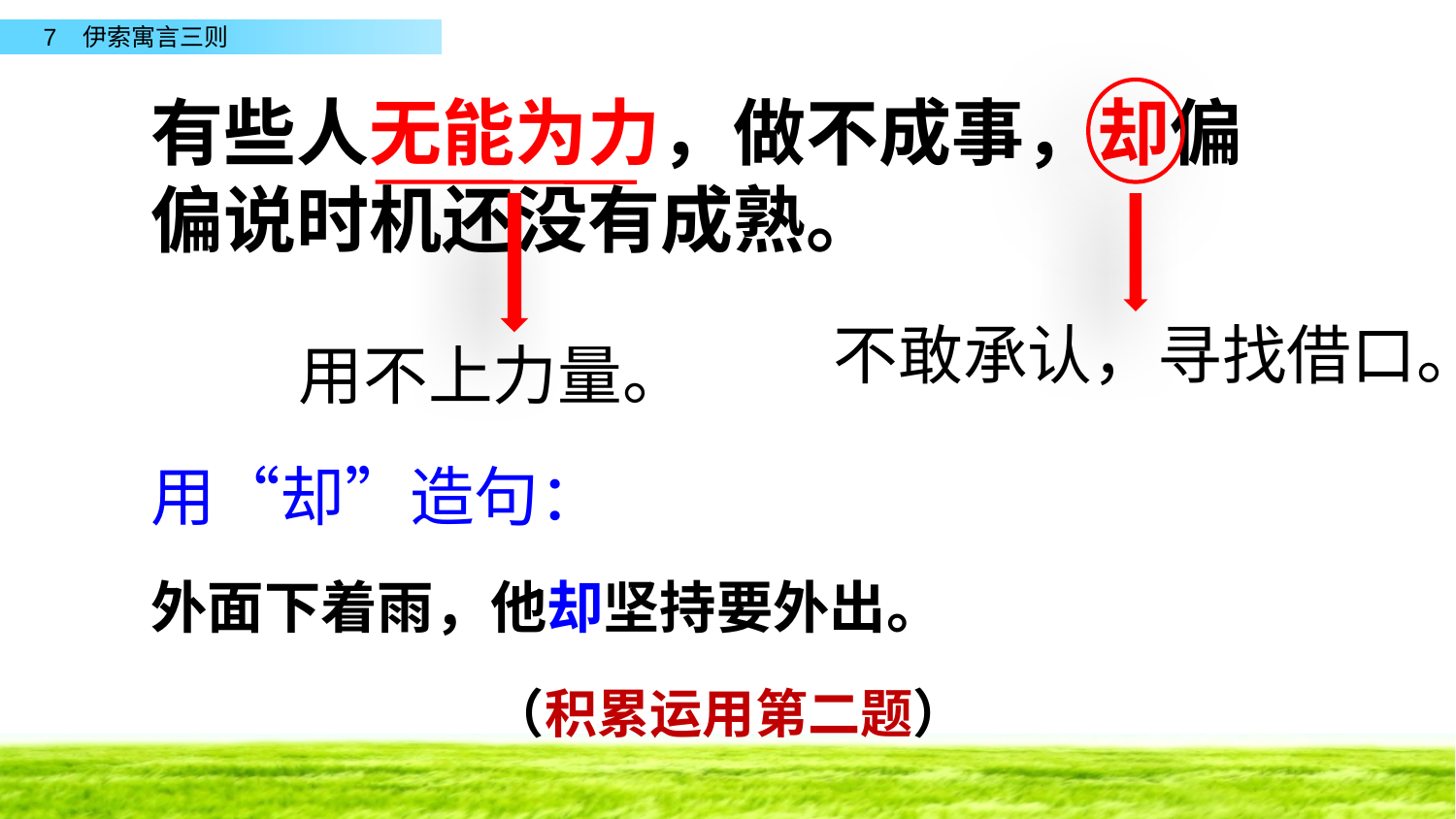

有些人无能为力，做不成事，却偏偏说时机还没有成熟。

不敢承认，寻找借口。
用不上力量。
用“却”造句：
外面下着雨，他却坚持要外出。
（积累运用第二题）